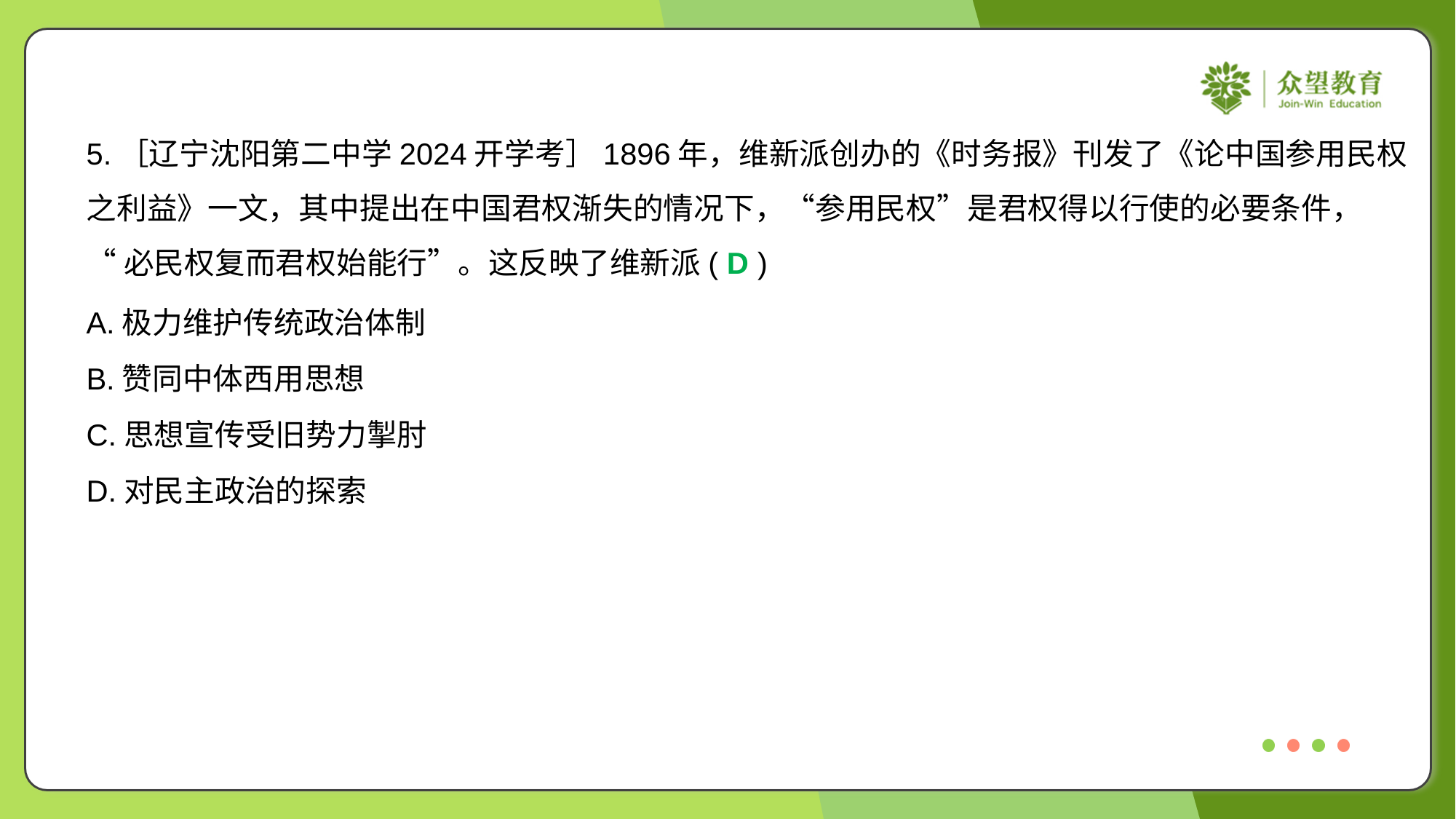

5.［辽宁沈阳第二中学2024开学考］1896年，维新派创办的《时务报》刊发了《论中国参用民权
之利益》一文，其中提出在中国君权渐失的情况下，“参用民权”是君权得以行使的必要条件，
“必民权复而君权始能行”。这反映了维新派(     )
D
A.极力维护传统政治体制
B.赞同中体西用思想
C.思想宣传受旧势力掣肘
D.对民主政治的探索